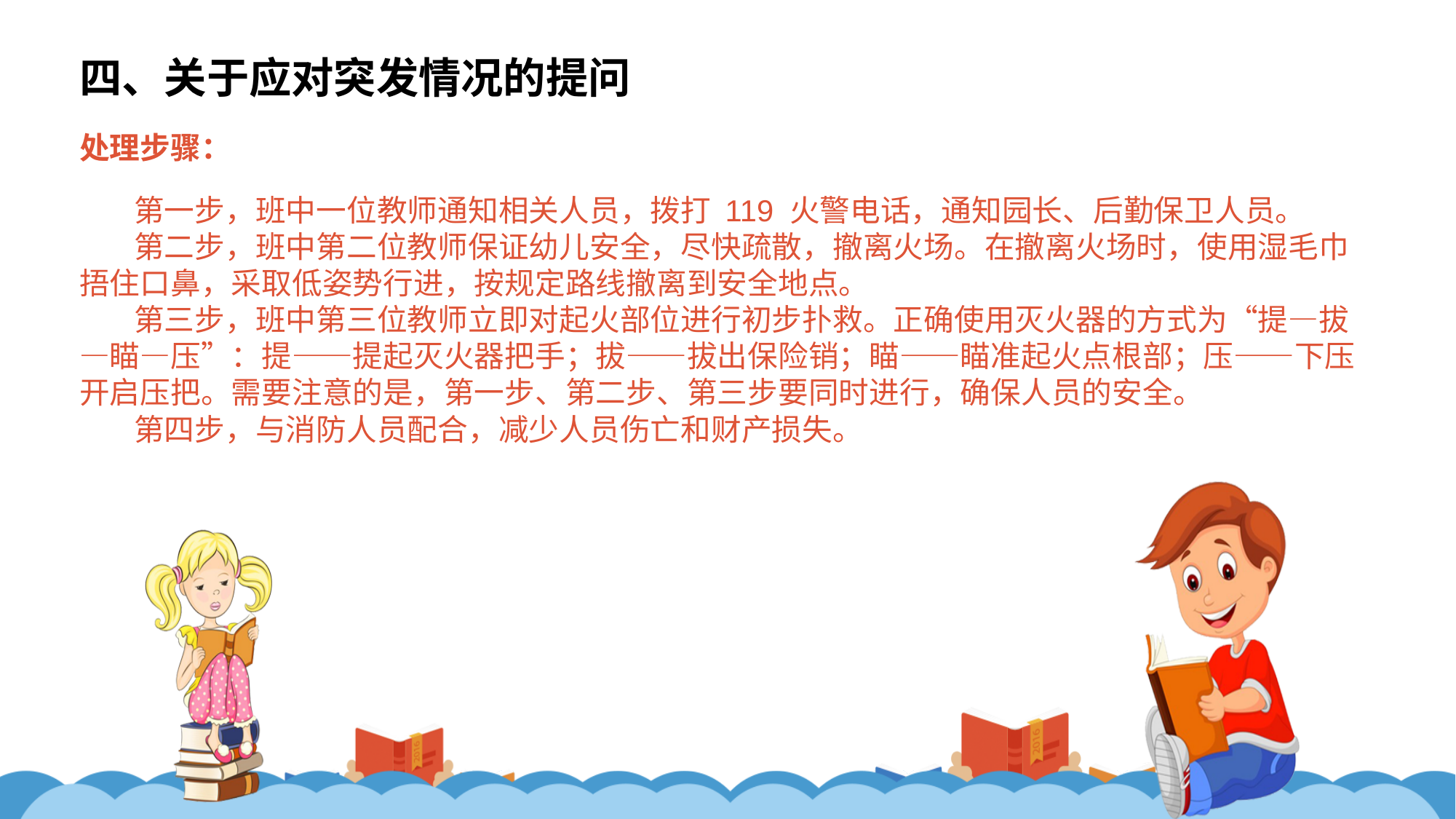

四、关于应对突发情况的提问
处理步骤：
第一步，班中一位教师通知相关人员，拨打 119 火警电话，通知园长、后勤保卫人员。
第二步，班中第二位教师保证幼儿安全，尽快疏散，撤离火场。在撤离火场时，使用湿毛巾捂住口鼻，采取低姿势行进，按规定路线撤离到安全地点。
第三步，班中第三位教师立即对起火部位进行初步扑救。正确使用灭火器的方式为“提—拔—瞄—压”：提——提起灭火器把手；拔——拔出保险销；瞄——瞄准起火点根部；压——下压开启压把。需要注意的是，第一步、第二步、第三步要同时进行，确保人员的安全。
第四步，与消防人员配合，减少人员伤亡和财产损失。